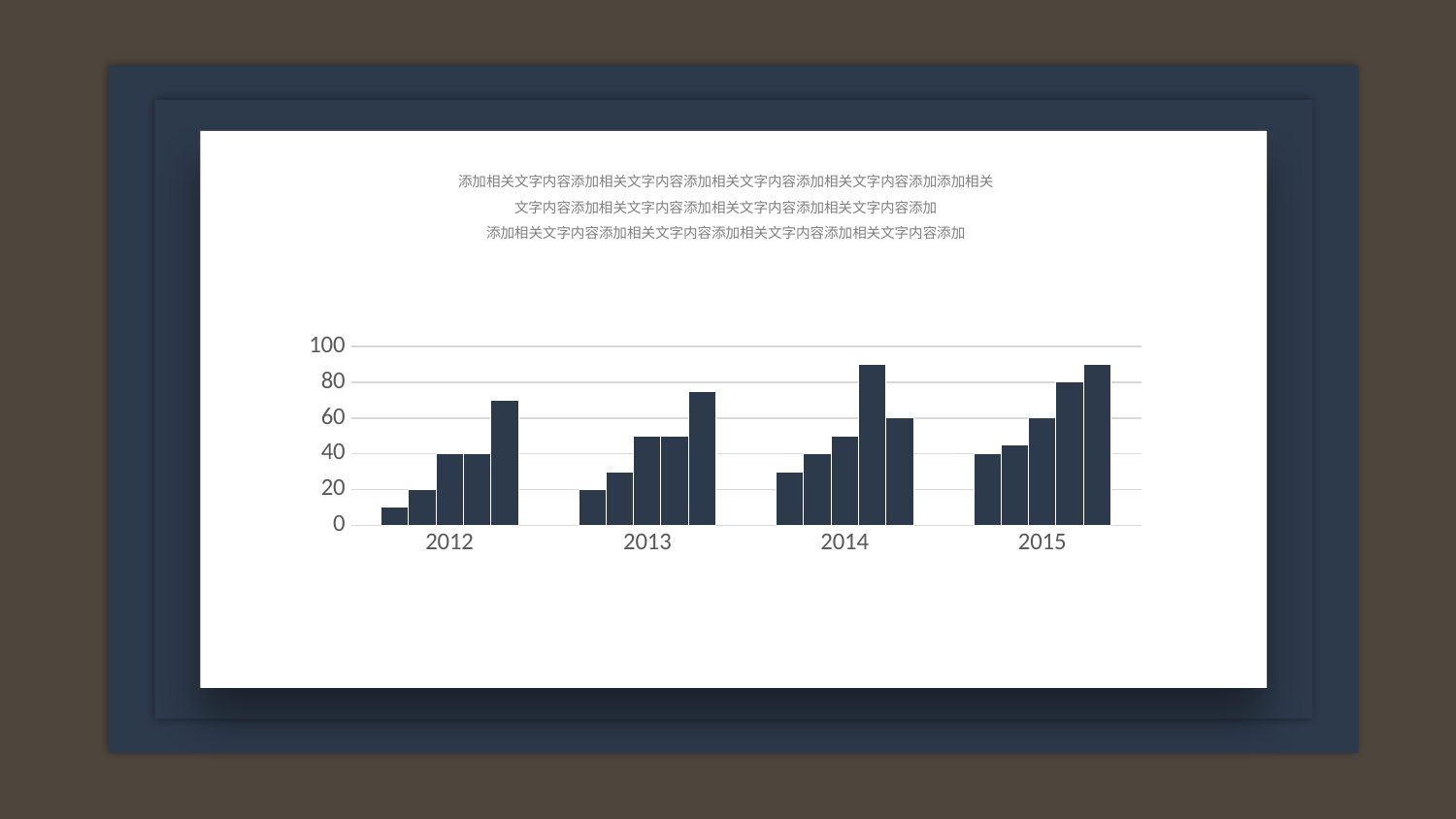

添加相关文字内容添加相关文字内容添加相关文字内容添加相关文字内容添加添加相关文字内容添加相关文字内容添加相关文字内容添加相关文字内容添加
添加相关文字内容添加相关文字内容添加相关文字内容添加相关文字内容添加

### Chart

| Category | Series 1 | Series 2 | Series 3 | Series 4 | Series 5 |
|---|---|---|---|---|---|
| 2012 | 10.0 | 20.0 | 40.0 | 40.0 | 70.0 |
| 2013 | 20.0 | 30.0 | 50.0 | 50.0 | 75.0 |
| 2014 | 30.0 | 40.0 | 50.0 | 90.0 | 60.0 |
| 2015 | 40.0 | 45.0 | 60.0 | 80.0 | 90.0 |